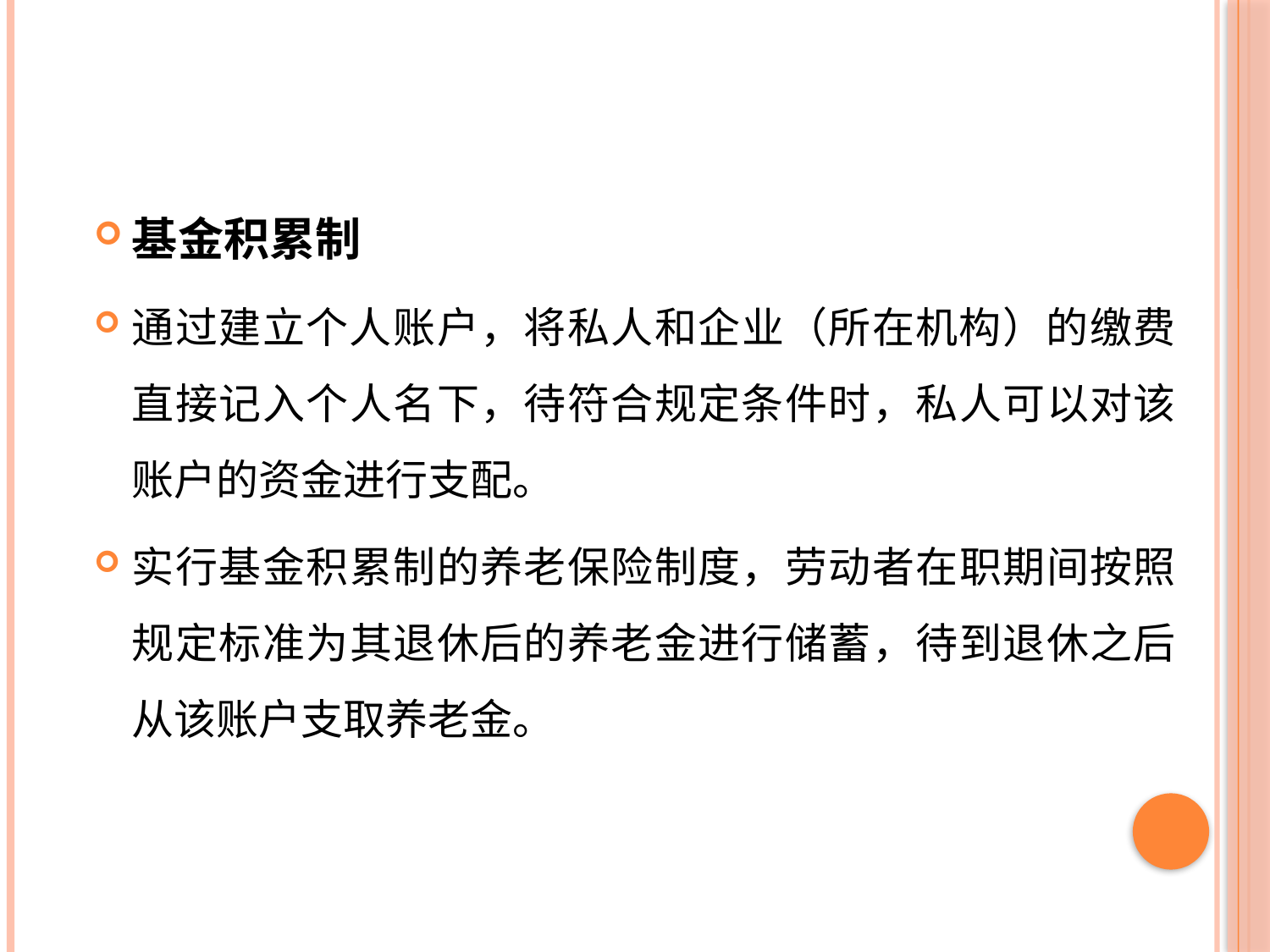

基金积累制
通过建立个人账户，将私人和企业（所在机构）的缴费直接记入个人名下，待符合规定条件时，私人可以对该账户的资金进行支配。
实行基金积累制的养老保险制度，劳动者在职期间按照规定标准为其退休后的养老金进行储蓄，待到退休之后从该账户支取养老金。